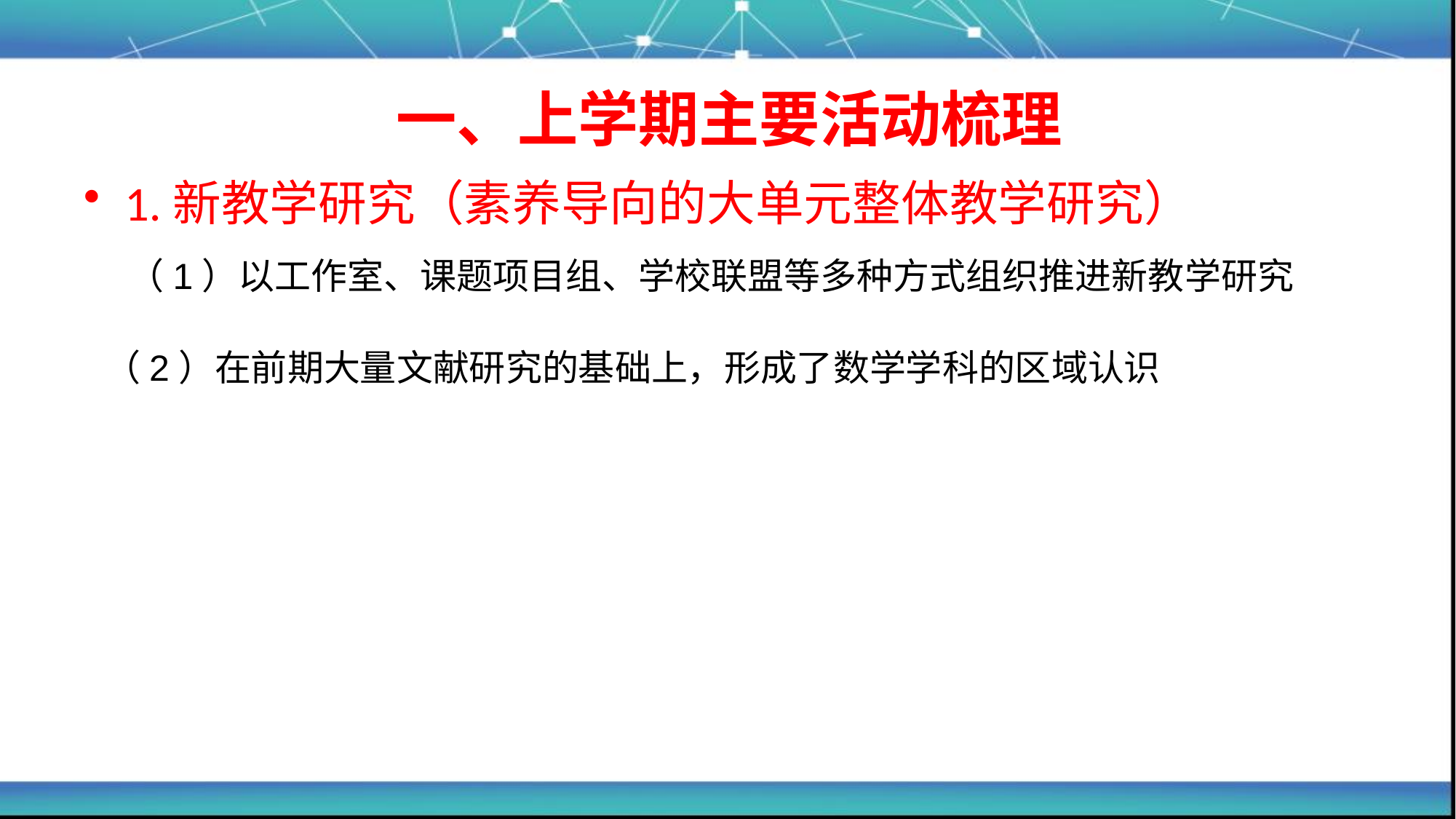

# 一、上学期主要活动梳理
1.新教学研究（素养导向的大单元整体教学研究）
   （1）以工作室、课题项目组、学校联盟等多种方式组织推进新教学研究

  （2）在前期大量文献研究的基础上，形成了数学学科的区域认识